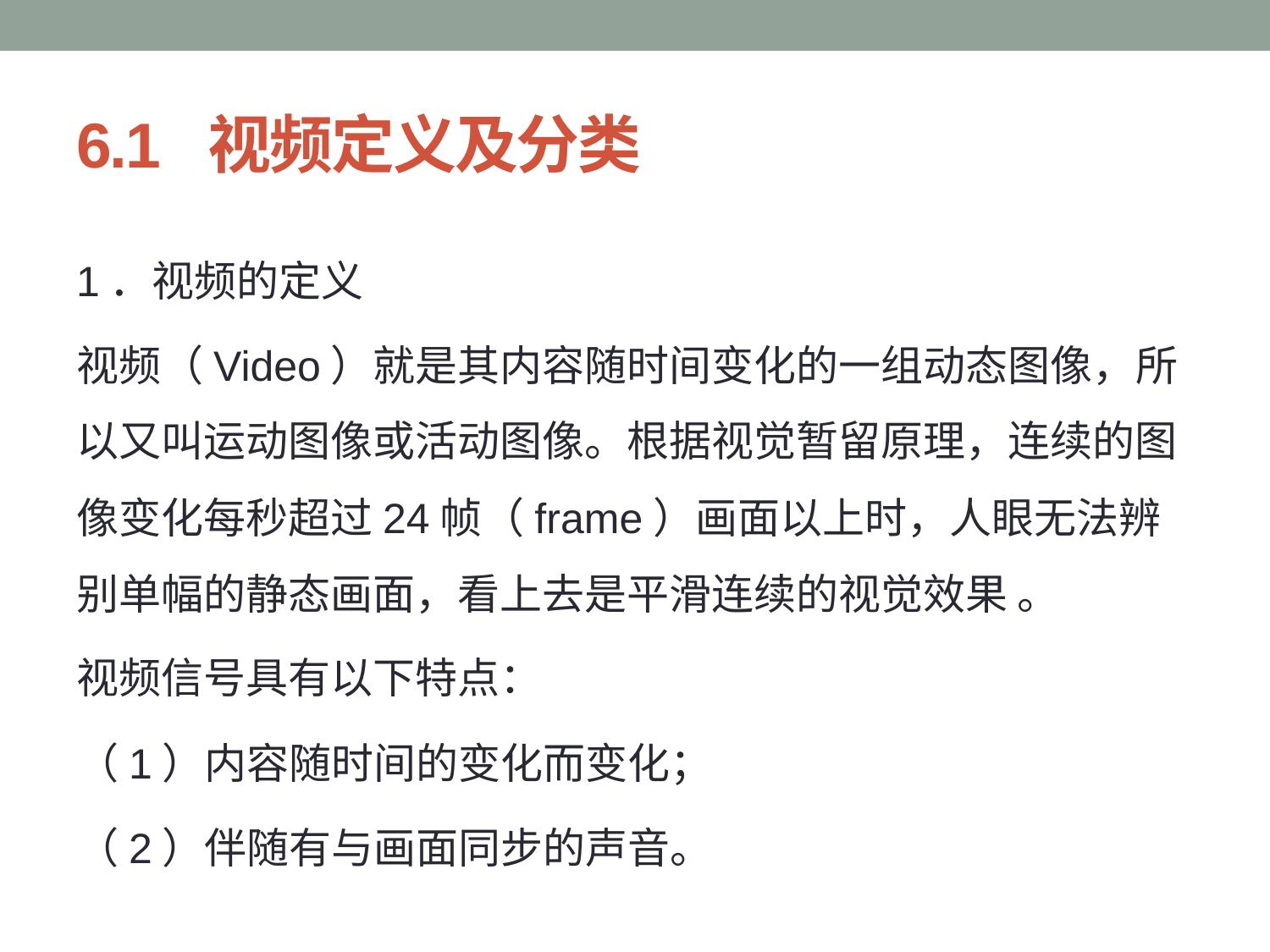

# 6.1  视频定义及分类
1．视频的定义
视频（Video）就是其内容随时间变化的一组动态图像，所以又叫运动图像或活动图像。根据视觉暂留原理，连续的图像变化每秒超过24帧（frame）画面以上时，人眼无法辨别单幅的静态画面，看上去是平滑连续的视觉效果 。
视频信号具有以下特点：
（1）内容随时间的变化而变化；
（2）伴随有与画面同步的声音。